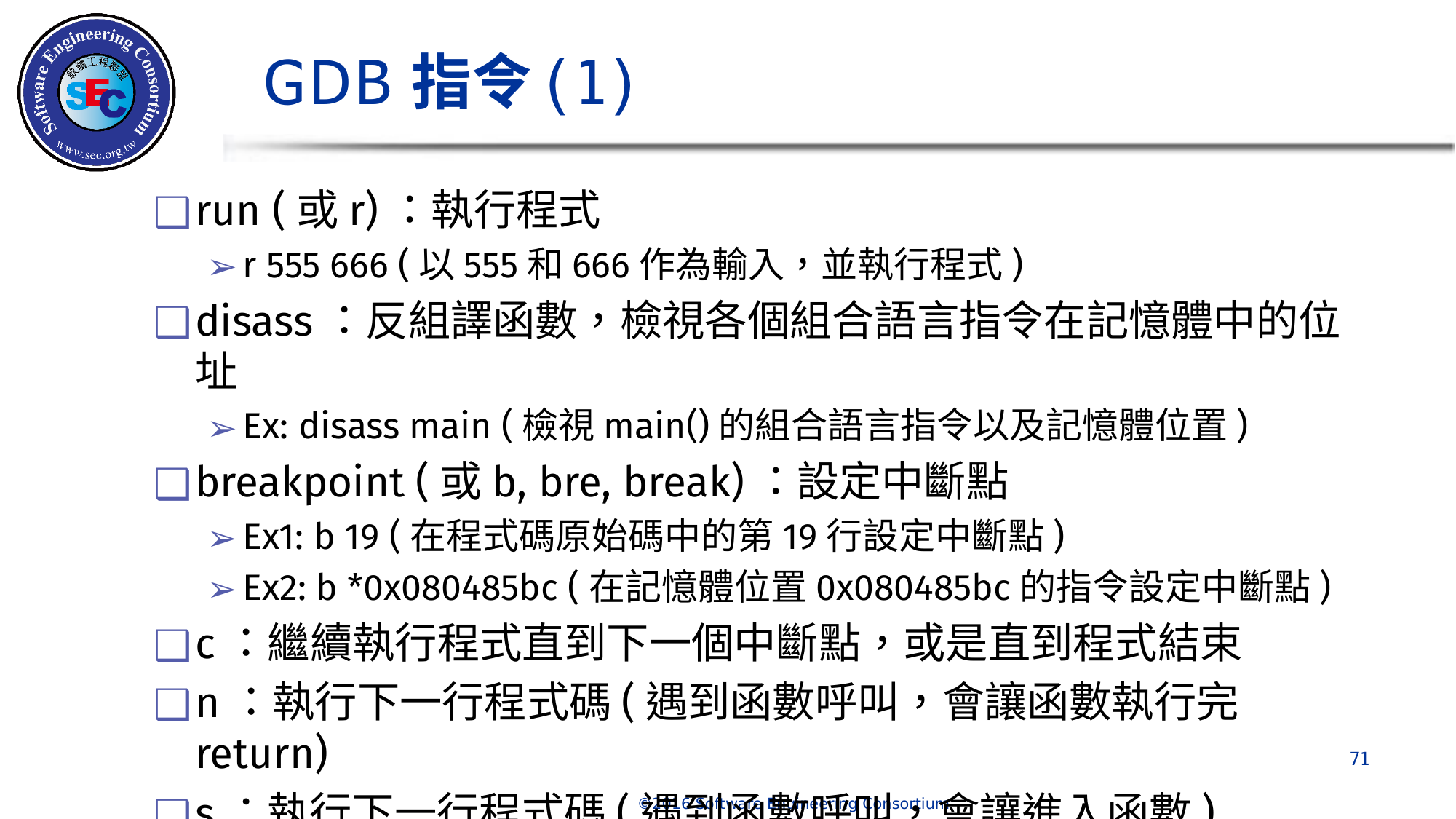

# GDB指令(1)
run (或r)：執行程式
r 555 666 (以555和666作為輸入，並執行程式)
disass：反組譯函數，檢視各個組合語言指令在記憶體中的位址
Ex: disass main (檢視main()的組合語言指令以及記憶體位置)
breakpoint (或b, bre, break)：設定中斷點
Ex1: b 19 (在程式碼原始碼中的第19行設定中斷點)
Ex2: b *0x080485bc (在記憶體位置0x080485bc的指令設定中斷點)
c：繼續執行程式直到下一個中斷點，或是直到程式結束
n：執行下一行程式碼(遇到函數呼叫，會讓函數執行完return)
s：執行下一行程式碼(遇到函數呼叫，會讓進入函數)

71